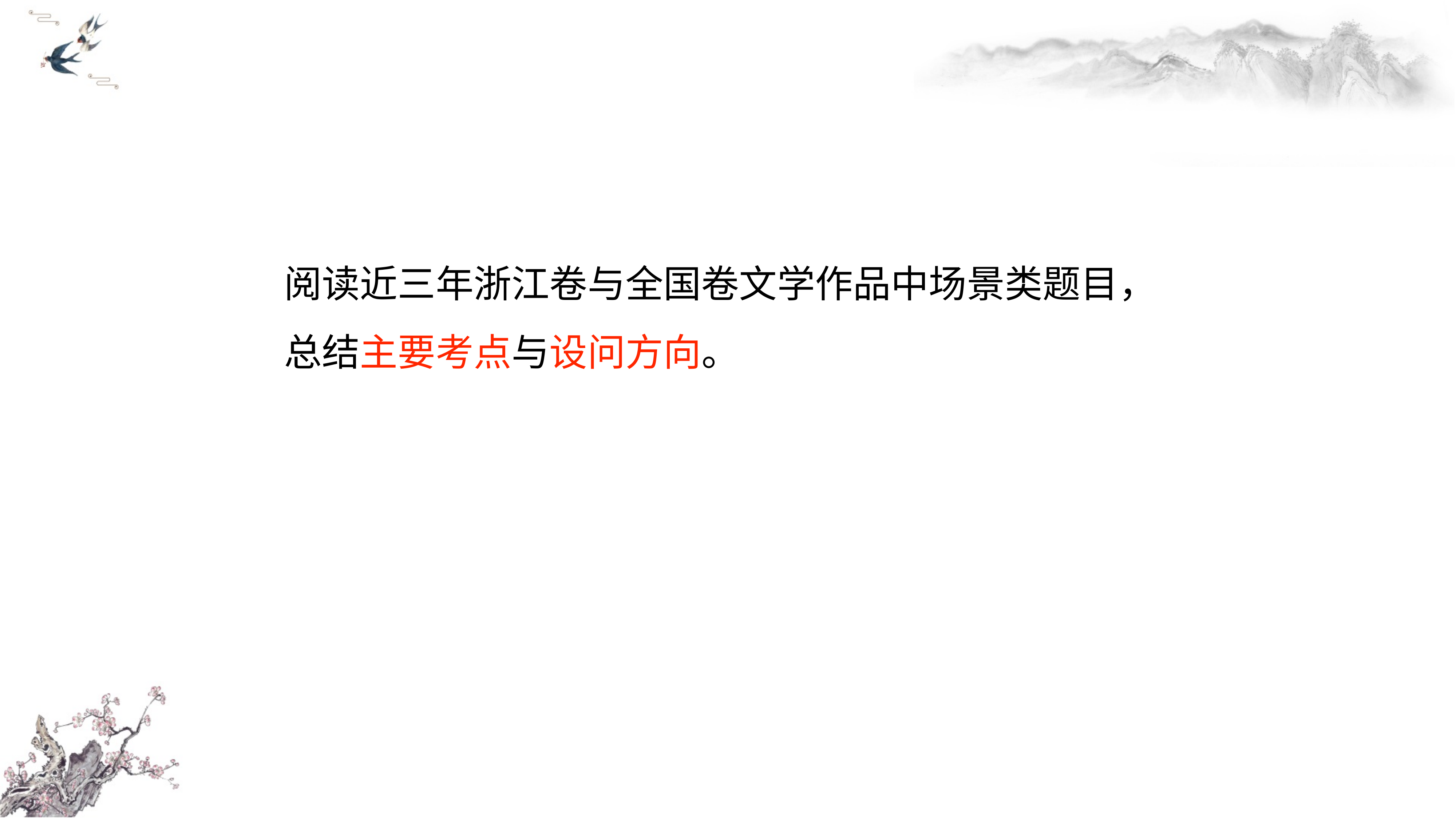

阅读近三年浙江卷与全国卷文学作品中场景类题目，总结主要考点与设问方向。